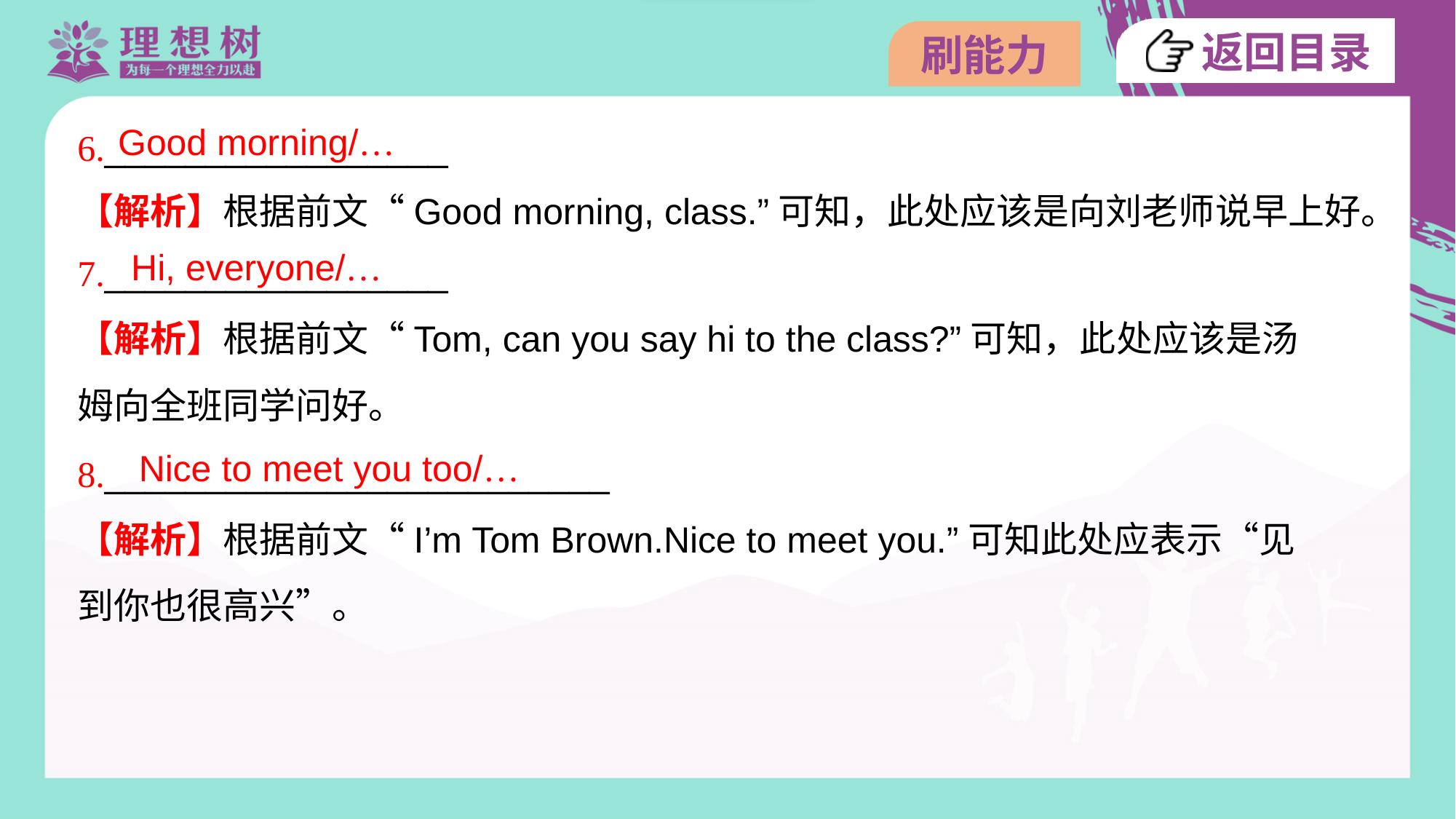

Good morning/…
6._________________
【解析】根据前文“Good morning, class.”可知，此处应该是向刘老师说早上好。
Hi, everyone/…
7._________________
【解析】根据前文“Tom, can you say hi to the class?”可知，此处应该是汤
姆向全班同学问好。
Nice to meet you too/…
8._________________________
【解析】根据前文“I’m Tom Brown.Nice to meet you.”可知此处应表示“见
到你也很高兴”。